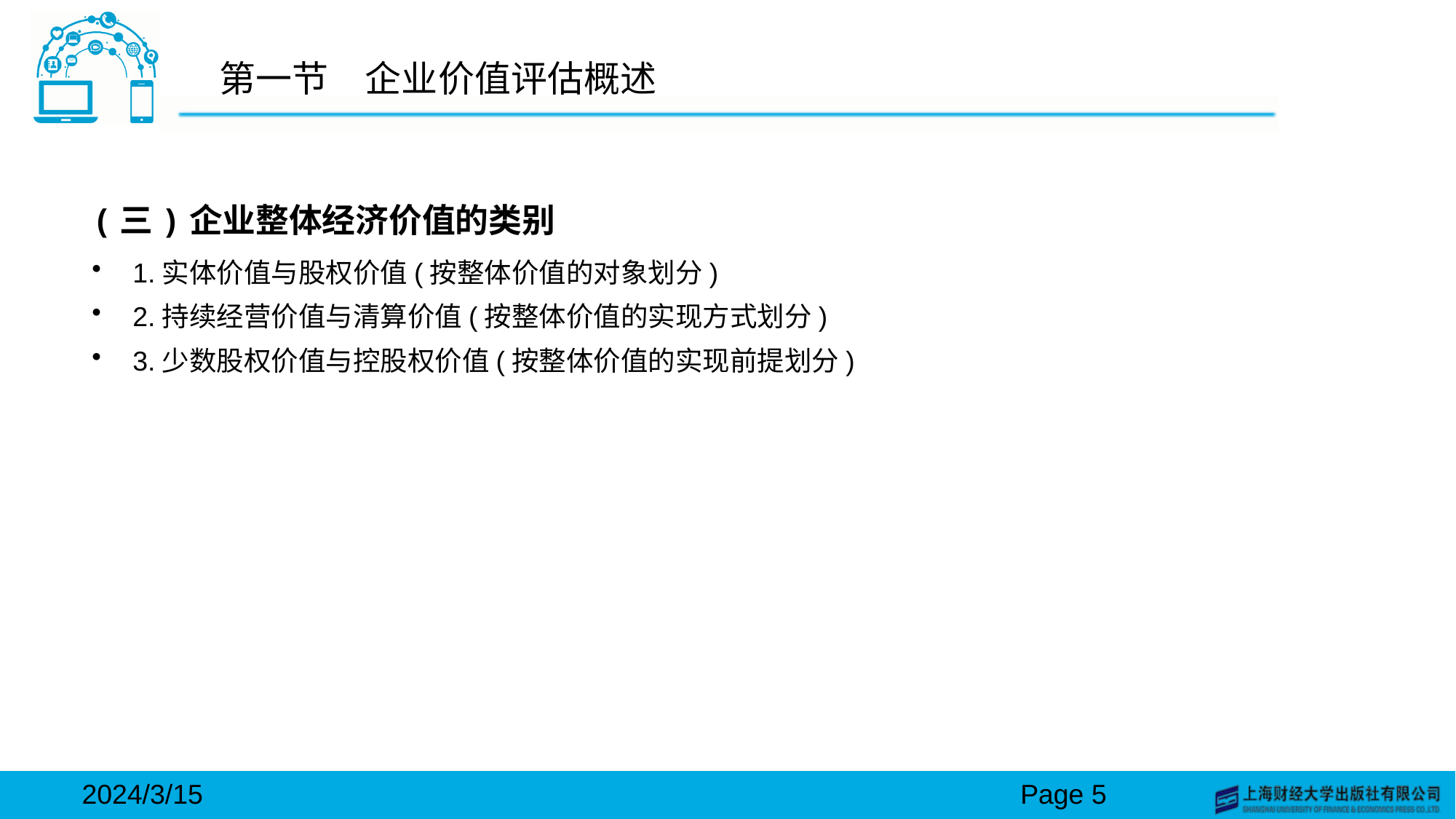

# 第一节　企业价值评估概述
(三)企业整体经济价值的类别
1.实体价值与股权价值(按整体价值的对象划分)
2.持续经营价值与清算价值(按整体价值的实现方式划分)
3.少数股权价值与控股权价值(按整体价值的实现前提划分)

2024/3/15
Page 5